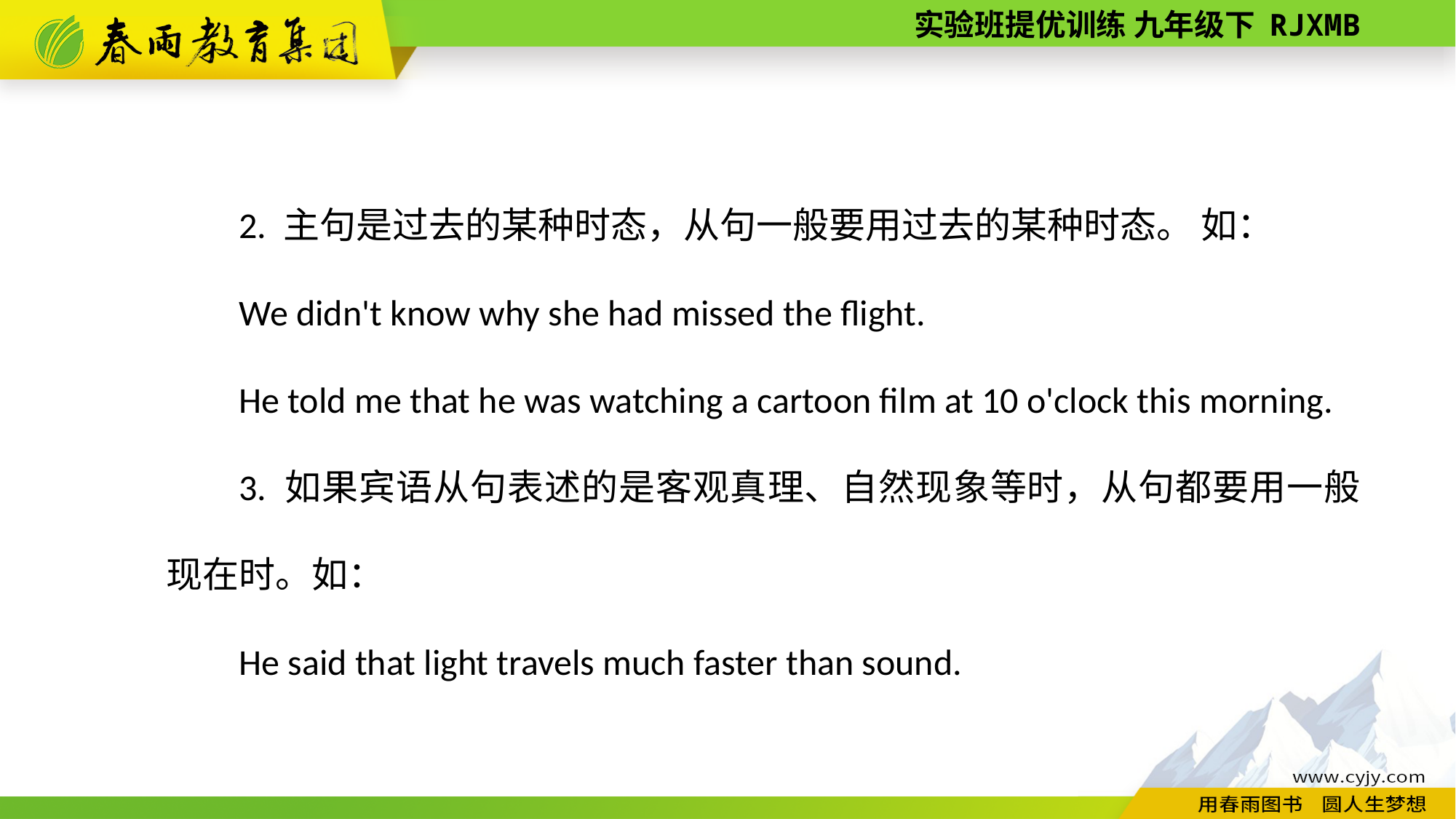

2. 主句是过去的某种时态，从句一般要用过去的某种时态。 如：
We didn't know why she had missed the flight.
He told me that he was watching a cartoon film at 10 o'clock this morning.
3. 如果宾语从句表述的是客观真理、自然现象等时，从句都要用一般现在时。如：
He said that light travels much faster than sound.